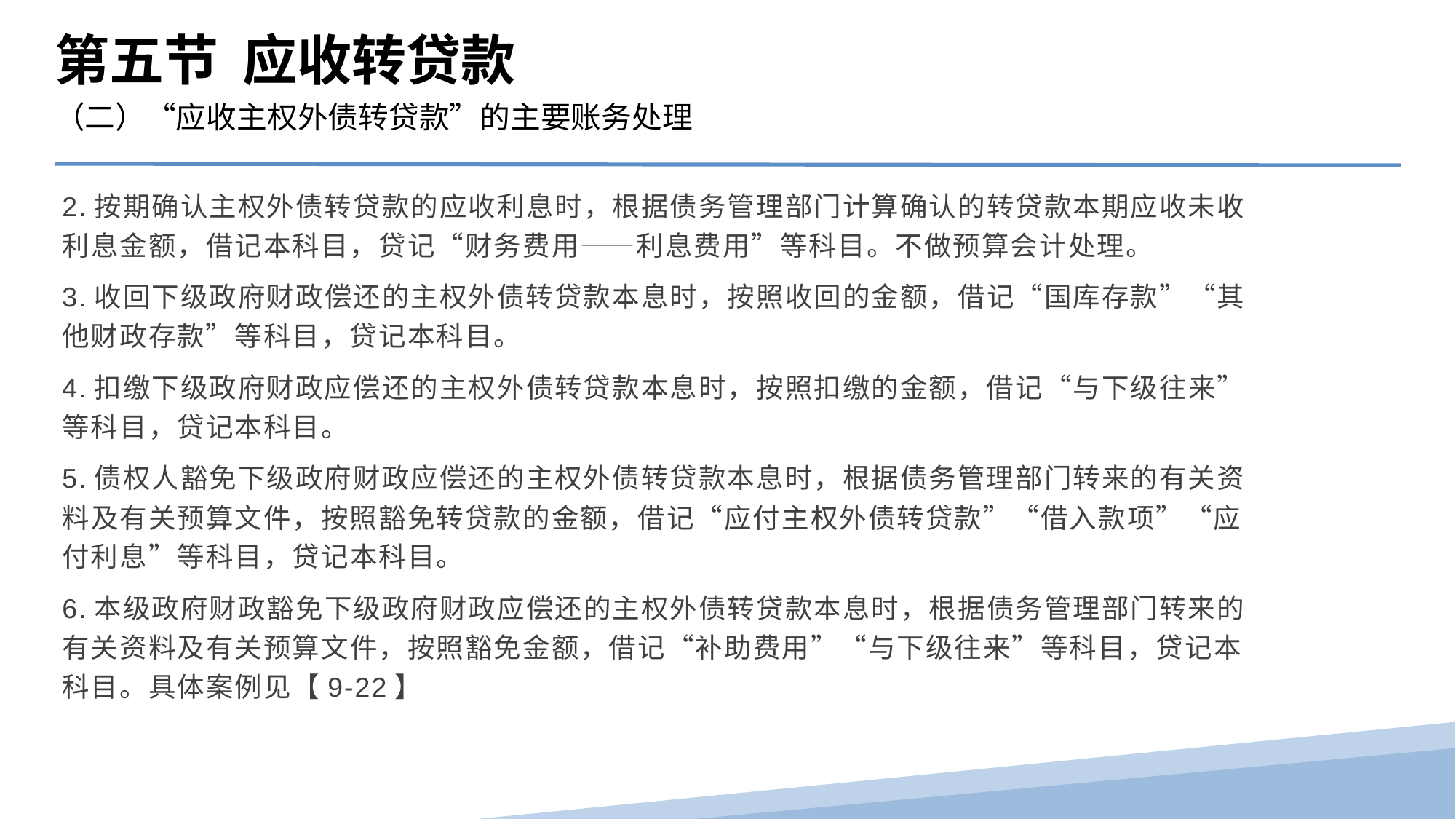

第五节  应收转贷款
（二）“应收主权外债转贷款”的主要账务处理
2.按期确认主权外债转贷款的应收利息时，根据债务管理部门计算确认的转贷款本期应收未收利息金额，借记本科目，贷记“财务费用――利息费用”等科目。不做预算会计处理。
3.收回下级政府财政偿还的主权外债转贷款本息时，按照收回的金额，借记“国库存款”“其他财政存款”等科目，贷记本科目。
4.扣缴下级政府财政应偿还的主权外债转贷款本息时，按照扣缴的金额，借记“与下级往来”等科目，贷记本科目。
5.债权人豁免下级政府财政应偿还的主权外债转贷款本息时，根据债务管理部门转来的有关资料及有关预算文件，按照豁免转贷款的金额，借记“应付主权外债转贷款”“借入款项”“应付利息”等科目，贷记本科目。
6.本级政府财政豁免下级政府财政应偿还的主权外债转贷款本息时，根据债务管理部门转来的有关资料及有关预算文件，按照豁免金额，借记“补助费用”“与下级往来”等科目，贷记本科目。具体案例见【9-22】